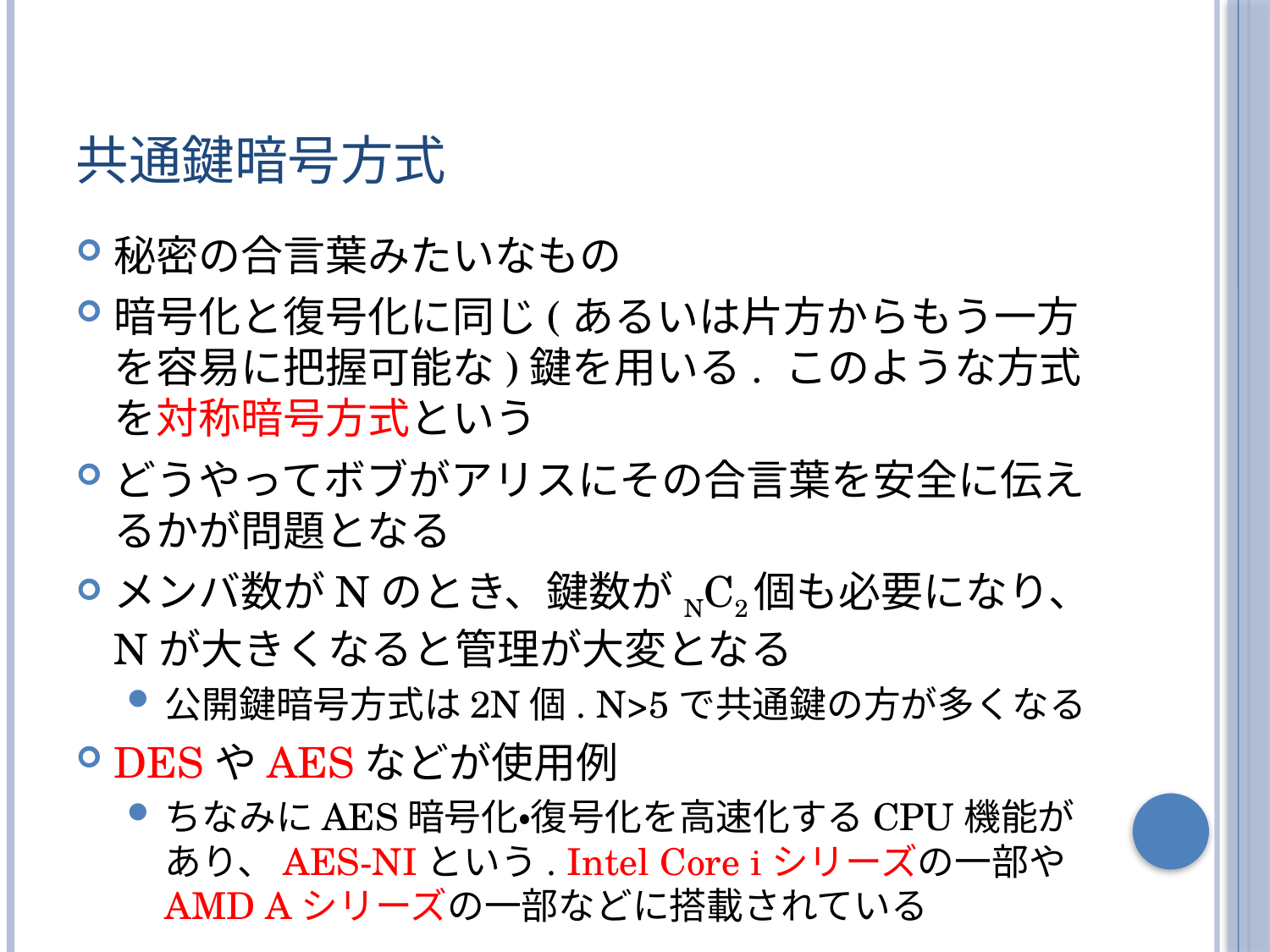

# 共通鍵暗号方式
秘密の合言葉みたいなもの
暗号化と復号化に同じ(あるいは片方からもう一方を容易に把握可能な)鍵を用いる. このような方式を対称暗号方式という
どうやってボブがアリスにその合言葉を安全に伝えるかが問題となる
メンバ数がNのとき、鍵数がNC2個も必要になり、Nが大きくなると管理が大変となる
公開鍵暗号方式は2N個. N>5で共通鍵の方が多くなる
DESやAESなどが使用例
ちなみにAES暗号化・復号化を高速化するCPU機能があり、AES-NIという. Intel Core iシリーズの一部やAMD Aシリーズの一部などに搭載されている